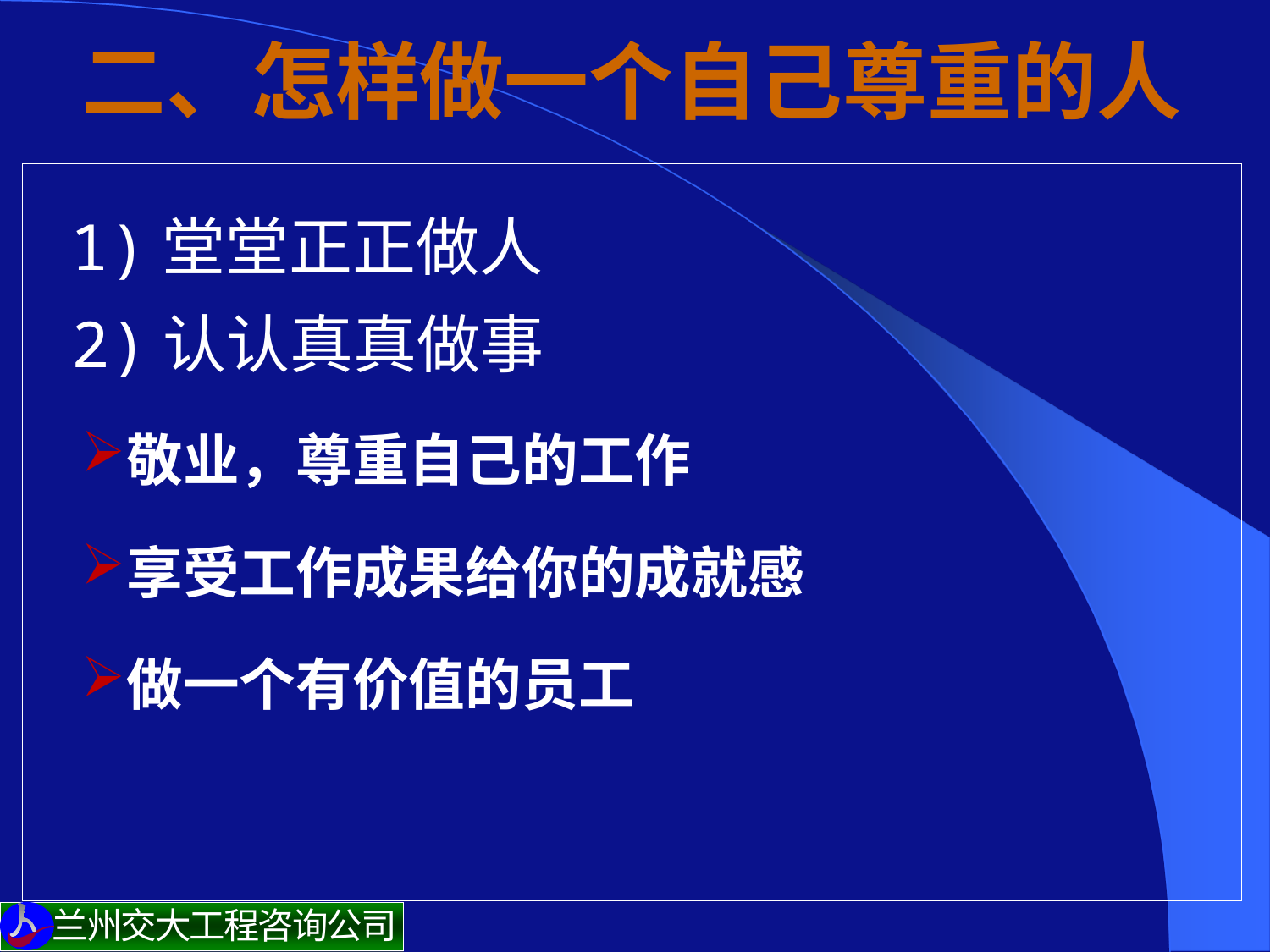

# 二、怎样做一个自己尊重的人
 1)堂堂正正做人
2)认认真真做事
敬业，尊重自己的工作
享受工作成果给你的成就感
做一个有价值的员工